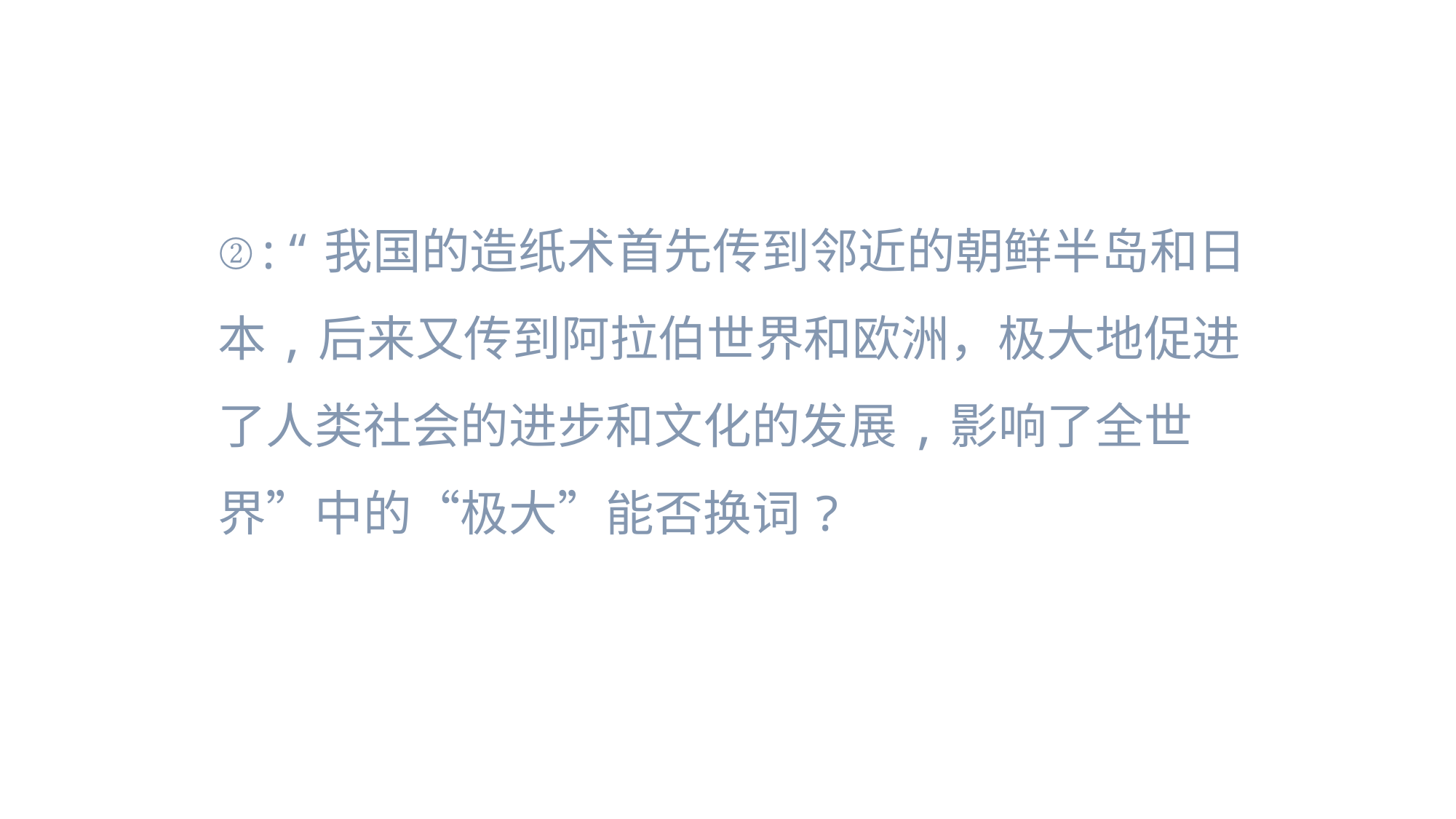

②:“我国的造纸术首先传到邻近的朝鲜半岛和日本,后来又传到阿拉伯世界和欧洲，极大地促进了人类社会的进步和文化的发展,影响了全世界”中的“极大”能否换词?